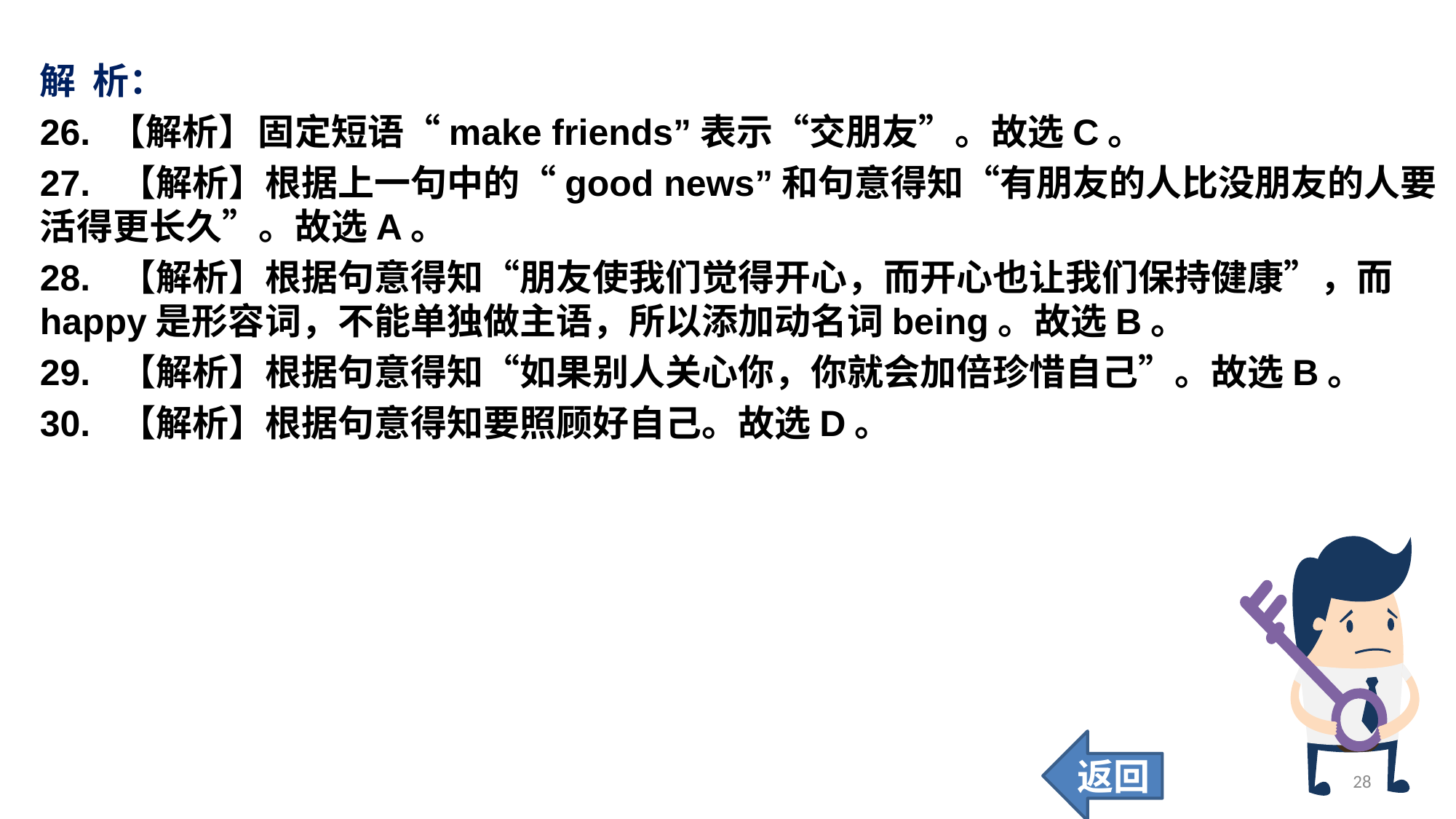

解  析：
26. 【解析】	固定短语“make friends”表示“交朋友”。故选C。
27.  【解析】根据上一句中的“good news”和句意得知“有朋友的人比没朋友的人要活得更长久”。故选A。
28.  【解析】根据句意得知“朋友使我们觉得开心，而开心也让我们保持健康”，而happy是形容词，不能单独做主语，所以添加动名词being。故选B。
29.  【解析】根据句意得知“如果别人关心你，你就会加倍珍惜自己”。故选B。
30.  【解析】根据句意得知要照顾好自己。故选D。

返回
28